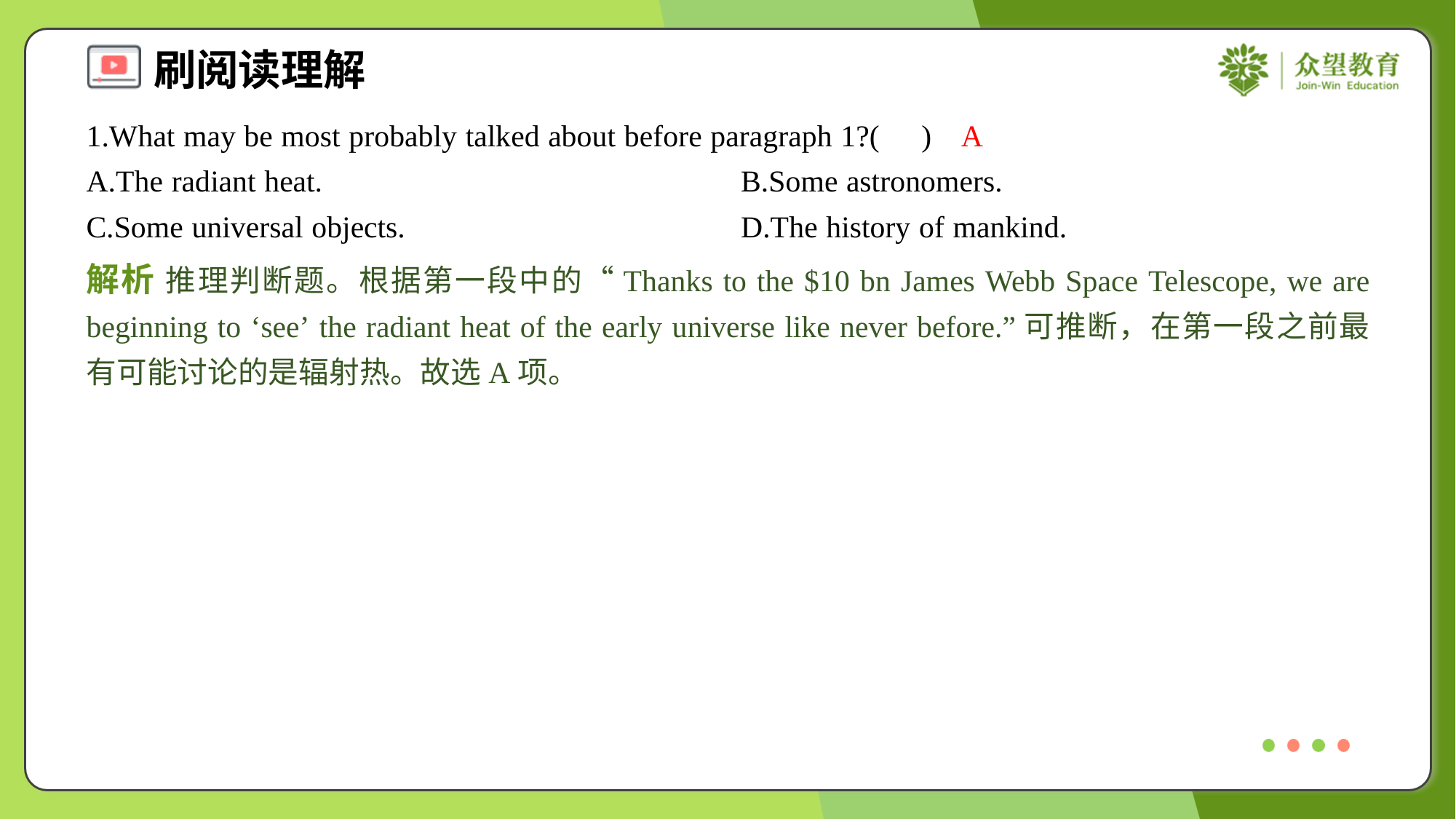

1.What may be most probably talked about before paragraph 1?(     )
A
A.The radiant heat.	B.Some astronomers.
C.Some universal objects.	D.The history of mankind.
解析 推理判断题。根据第一段中的“Thanks to the $10 bn James Webb Space Telescope, we are beginning to ‘see’ the radiant heat of the early universe like never before.”可推断，在第一段之前最有可能讨论的是辐射热。故选A项。